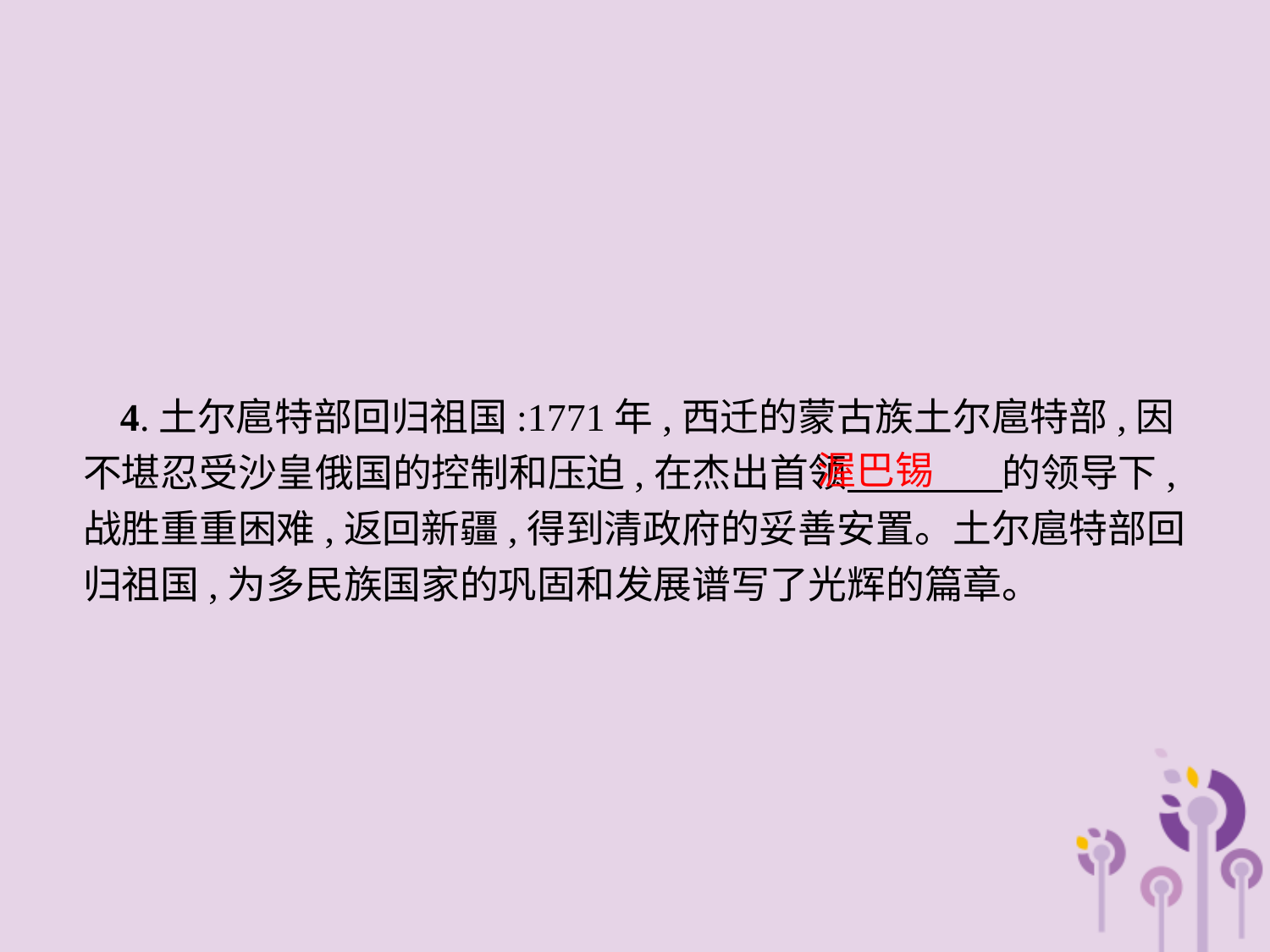

4.土尔扈特部回归祖国:1771年,西迁的蒙古族土尔扈特部,因不堪忍受沙皇俄国的控制和压迫,在杰出首领　　　　的领导下,战胜重重困难,返回新疆,得到清政府的妥善安置。土尔扈特部回归祖国,为多民族国家的巩固和发展谱写了光辉的篇章。
渥巴锡